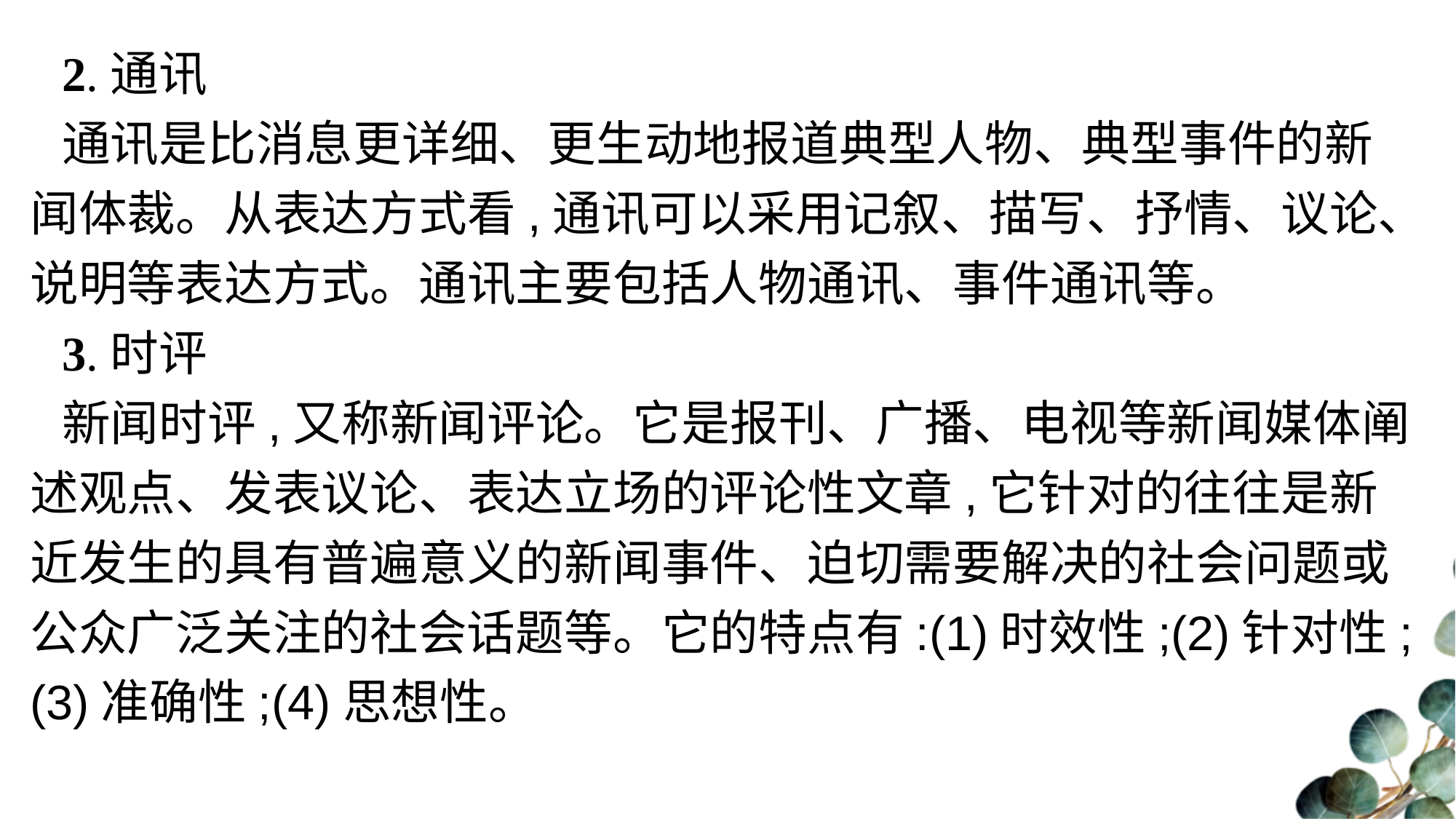

2.通讯
通讯是比消息更详细、更生动地报道典型人物、典型事件的新闻体裁。从表达方式看,通讯可以采用记叙、描写、抒情、议论、说明等表达方式。通讯主要包括人物通讯、事件通讯等。
3.时评
新闻时评,又称新闻评论。它是报刊、广播、电视等新闻媒体阐述观点、发表议论、表达立场的评论性文章,它针对的往往是新近发生的具有普遍意义的新闻事件、迫切需要解决的社会问题或公众广泛关注的社会话题等。它的特点有:(1)时效性;(2)针对性;(3)准确性;(4)思想性。